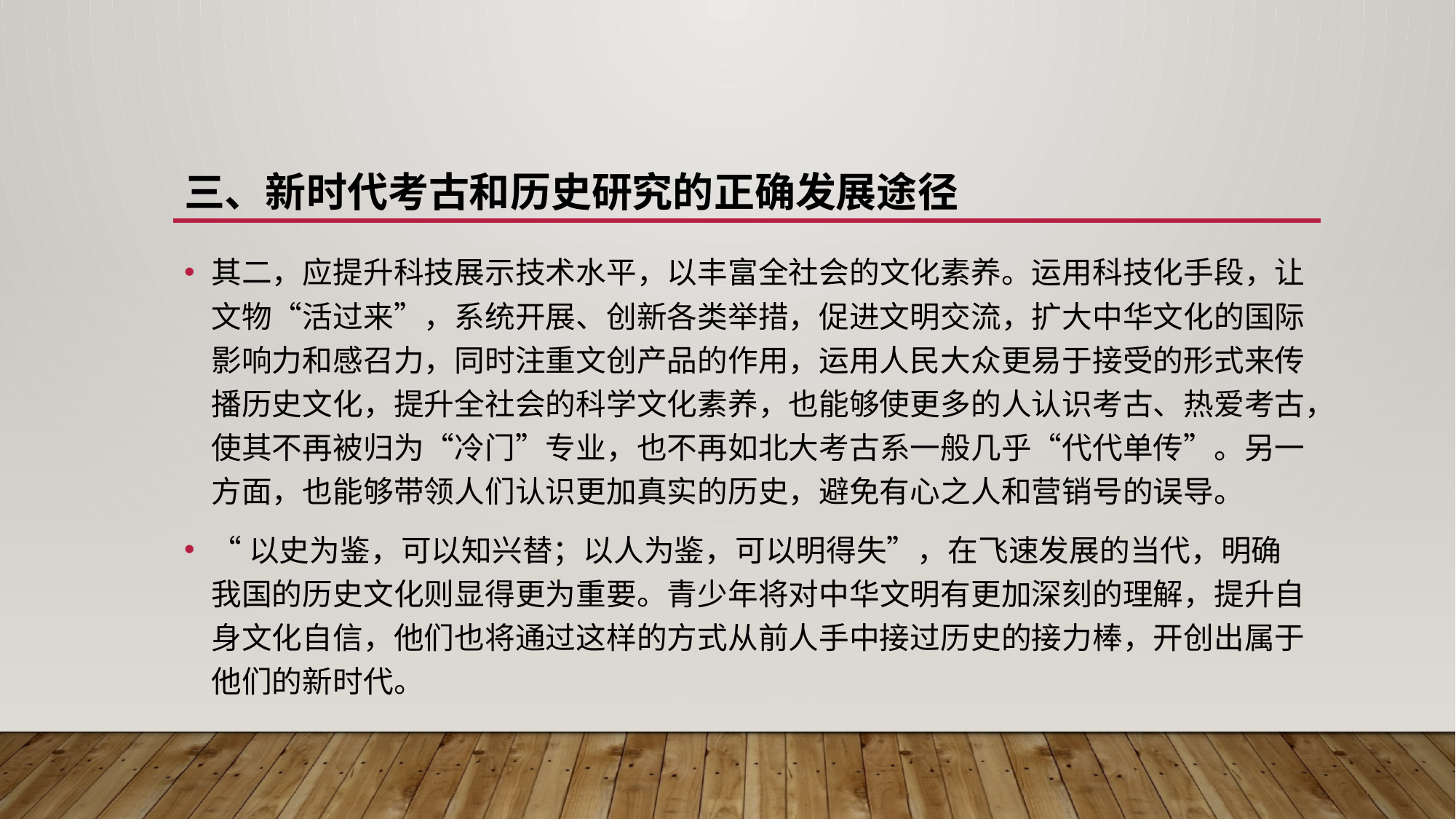

# 三、新时代考古和历史研究的正确发展途径
其二，应提升科技展示技术水平，以丰富全社会的文化素养。运用科技化手段，让文物“活过来”，系统开展、创新各类举措，促进文明交流，扩大中华文化的国际影响力和感召力，同时注重文创产品的作用，运用人民大众更易于接受的形式来传播历史文化，提升全社会的科学文化素养，也能够使更多的人认识考古、热爱考古，使其不再被归为“冷门”专业，也不再如北大考古系一般几乎“代代单传”。另一方面，也能够带领人们认识更加真实的历史，避免有心之人和营销号的误导。
“以史为鉴，可以知兴替；以人为鉴，可以明得失”，在飞速发展的当代，明确我国的历史文化则显得更为重要。青少年将对中华文明有更加深刻的理解，提升自身文化自信，他们也将通过这样的方式从前人手中接过历史的接力棒，开创出属于他们的新时代。